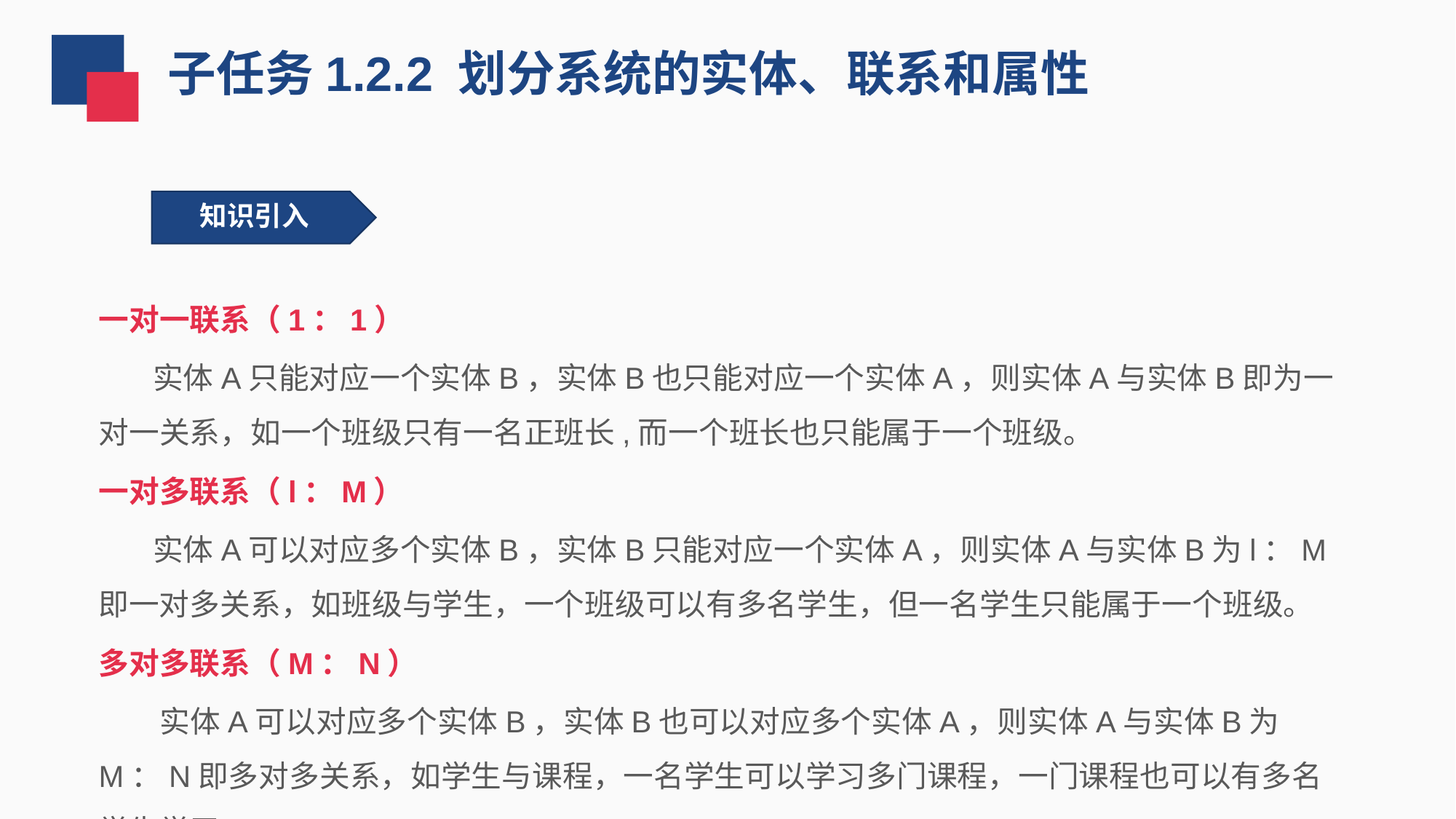

子任务1.2.2 划分系统的实体、联系和属性

     知识引入
一对一联系（1：1）
       实体A只能对应一个实体B，实体B也只能对应一个实体A，则实体A与实体B即为一对一关系，如一个班级只有一名正班长,而一个班长也只能属于一个班级。
一对多联系（l：M）
       实体A可以对应多个实体B，实体B只能对应一个实体A，则实体A与实体B为l：M即一对多关系，如班级与学生，一个班级可以有多名学生，但一名学生只能属于一个班级。
多对多联系（M：N）
        实体A可以对应多个实体B，实体B也可以对应多个实体A，则实体A与实体B为M：N即多对多关系，如学生与课程，一名学生可以学习多门课程，一门课程也可以有多名学生学习。